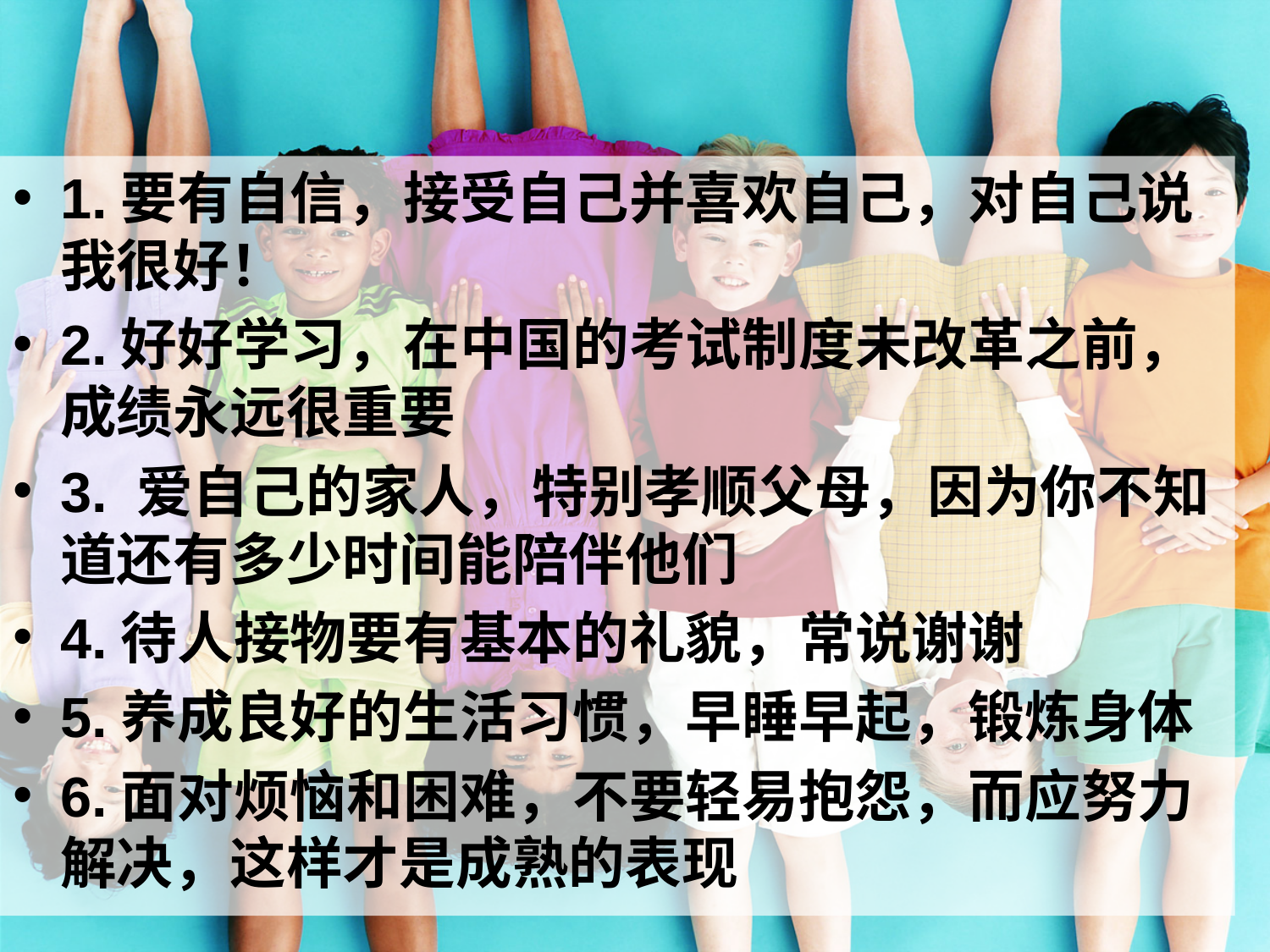

1.要有自信，接受自己并喜欢自己，对自己说我很好！
2.好好学习，在中国的考试制度未改革之前，成绩永远很重要
3. 爱自己的家人，特别孝顺父母，因为你不知道还有多少时间能陪伴他们
4.待人接物要有基本的礼貌，常说谢谢
5.养成良好的生活习惯，早睡早起，锻炼身体
6.面对烦恼和困难，不要轻易抱怨，而应努力解决，这样才是成熟的表现